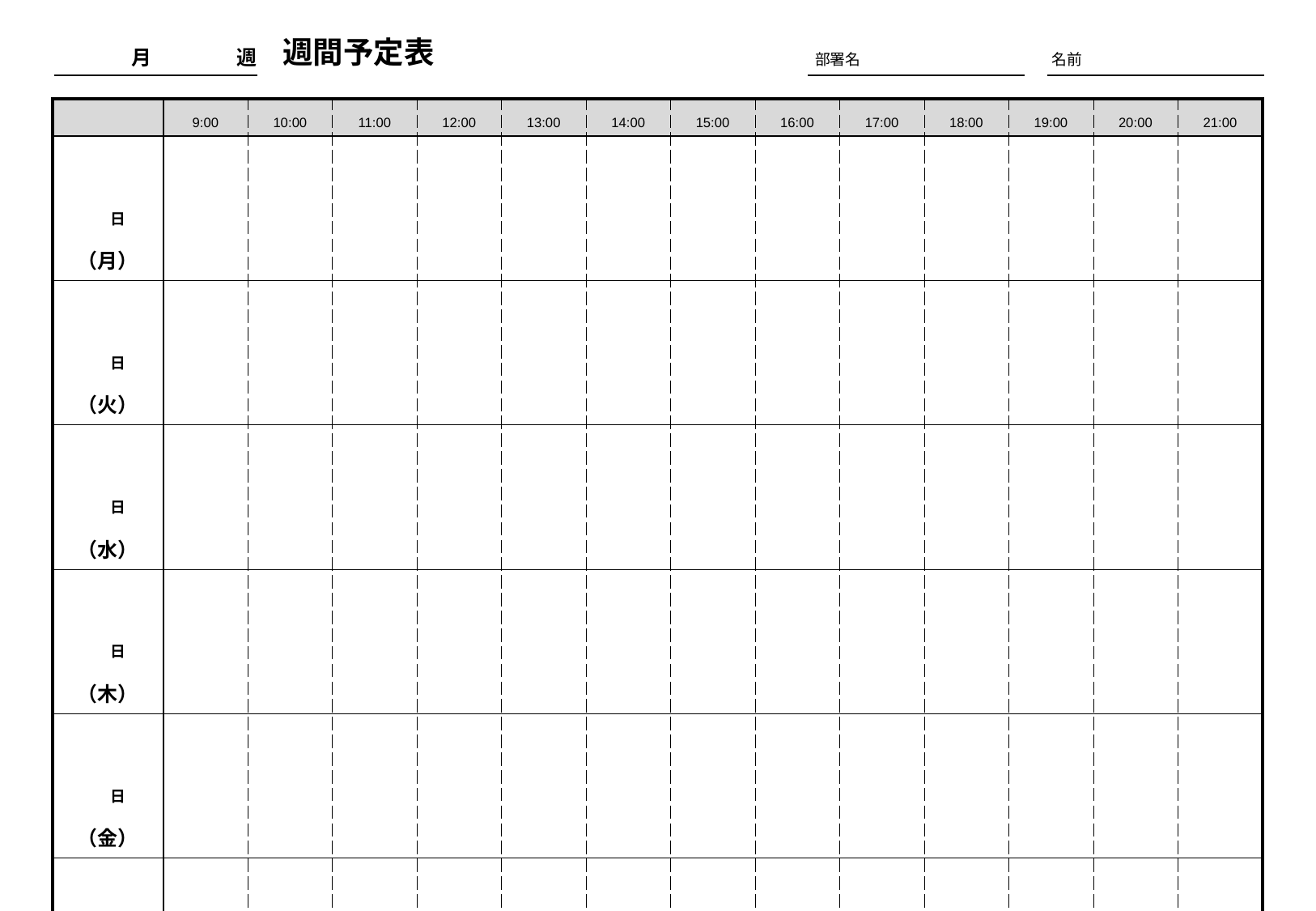

週間予定表
月　　　　 週
部署名
名前
|  | 9:00 | 10:00 | 11:00 | 12:00 | 13:00 | 14:00 | 15:00 | 16:00 | 17:00 | 18:00 | 19:00 | 20:00 | 21:00 |
| --- | --- | --- | --- | --- | --- | --- | --- | --- | --- | --- | --- | --- | --- |
| 日 （月） |  |  |  |  |  |  |  |  |  |  |  |  |  |
| 日 （火） |  |  |  |  |  |  |  |  |  |  |  |  |  |
| 日 （水） |  |  |  |  |  |  |  |  |  |  |  |  |  |
| 日 （木） |  |  |  |  |  |  |  |  |  |  |  |  |  |
| 日 （金） |  |  |  |  |  |  |  |  |  |  |  |  |  |
| 日 （土） |  |  |  |  |  |  |  |  |  |  |  |  |  |
| 日 （日） |  |  |  |  |  |  |  |  |  |  |  |  |  |